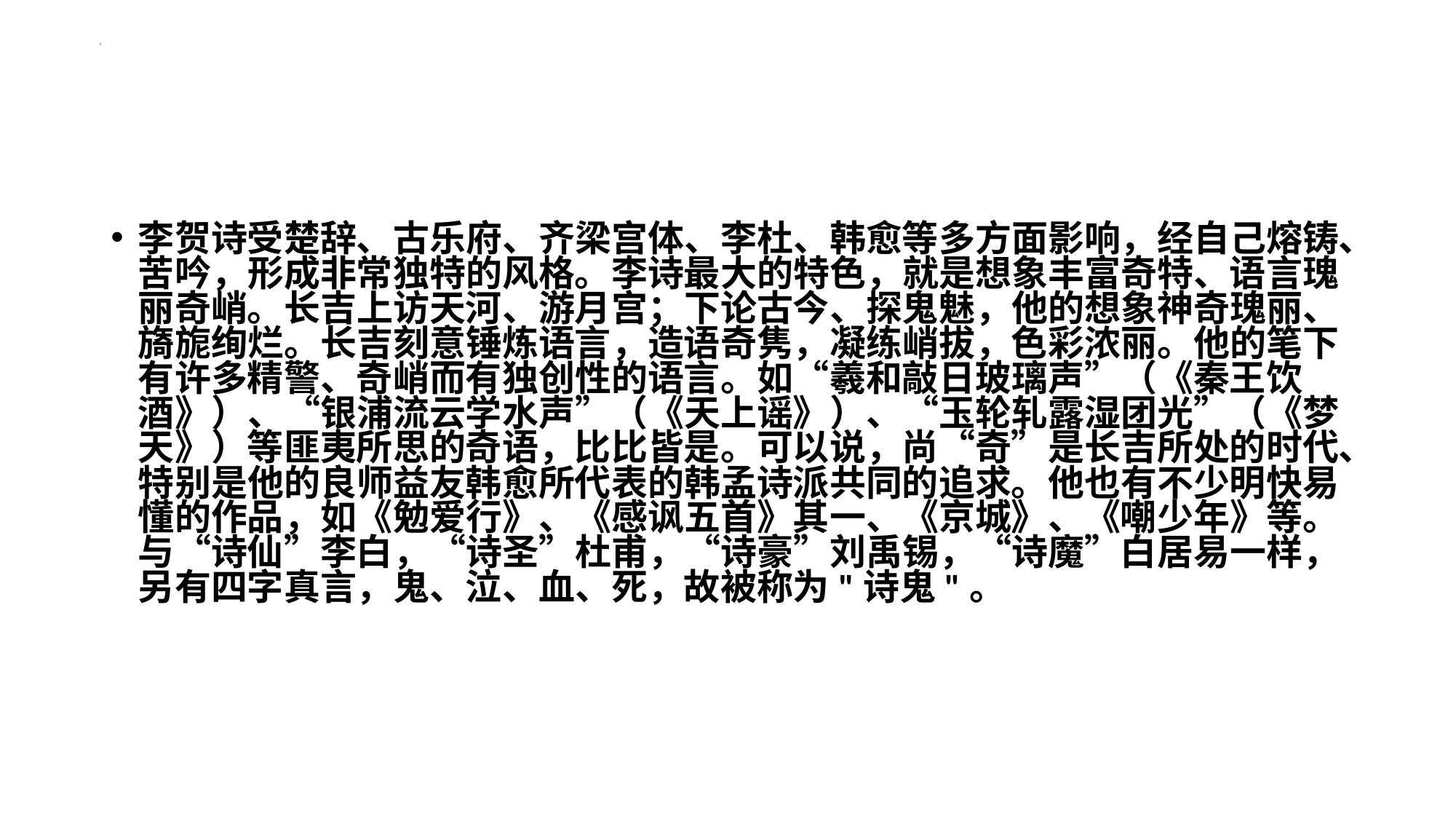

李贺诗受楚辞、古乐府、齐梁宫体、李杜、韩愈等多方面影响，经自己熔铸、苦吟，形成非常独特的风格。李诗最大的特色，就是想象丰富奇特、语言瑰丽奇峭。长吉上访天河、游月宫；下论古今、探鬼魅，他的想象神奇瑰丽、旖旎绚烂。长吉刻意锤炼语言，造语奇隽，凝练峭拔，色彩浓丽。他的笔下有许多精警、奇峭而有独创性的语言。如“羲和敲日玻璃声”（《秦王饮酒》）、“银浦流云学水声”（《天上谣》）、“玉轮轧露湿团光”（《梦天》）等匪夷所思的奇语，比比皆是。可以说，尚“奇”是长吉所处的时代、特别是他的良师益友韩愈所代表的韩孟诗派共同的追求。他也有不少明快易懂的作品，如《勉爱行》、《感讽五首》其一、《京城》、《嘲少年》等。与“诗仙”李白，“诗圣”杜甫，“诗豪”刘禹锡，“诗魔”白居易一样，另有四字真言，鬼、泣、血、死，故被称为"诗鬼"。